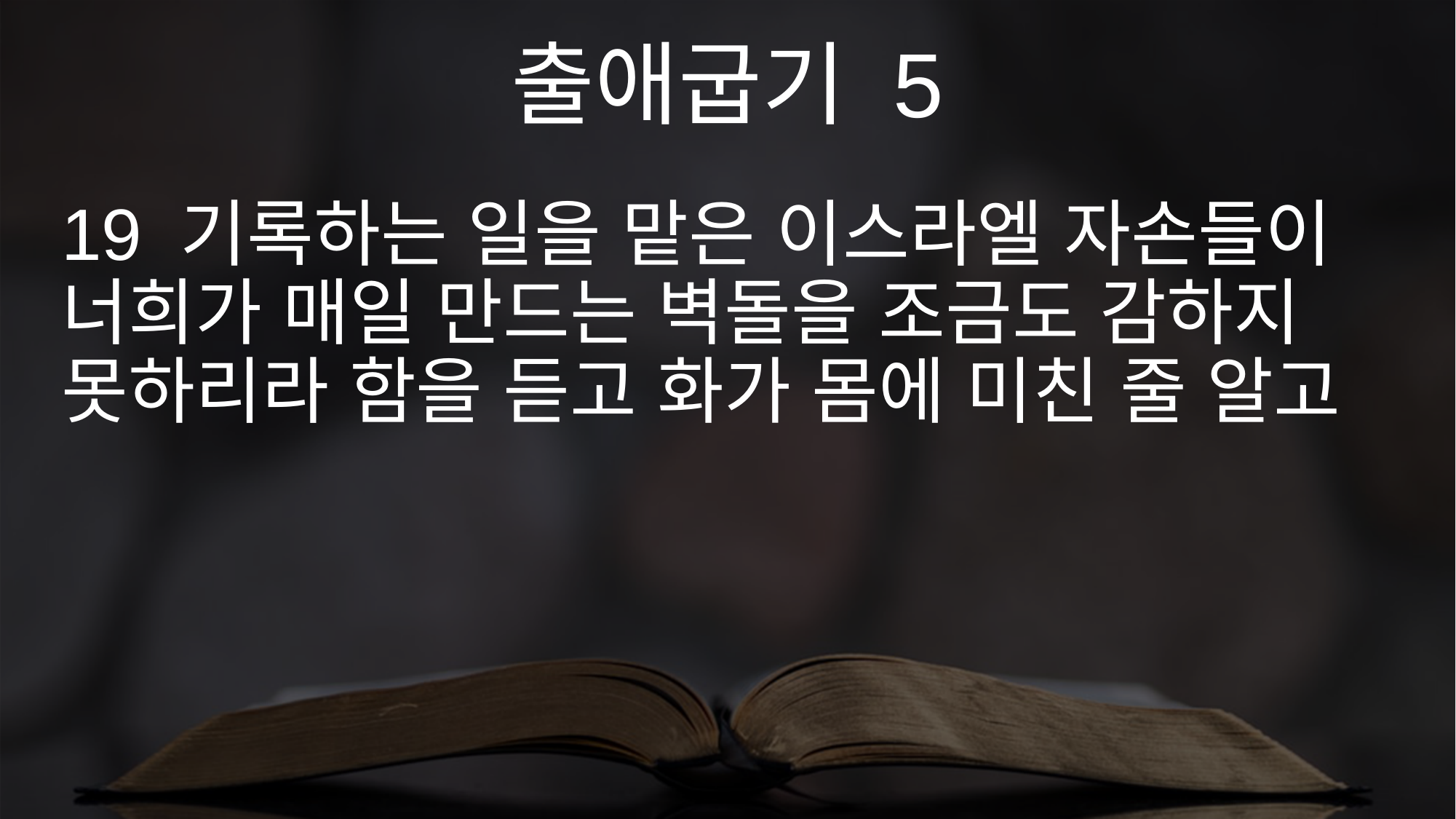

출애굽기 5
19 기록하는 일을 맡은 이스라엘 자손들이 너희가 매일 만드는 벽돌을 조금도 감하지 못하리라 함을 듣고 화가 몸에 미친 줄 알고